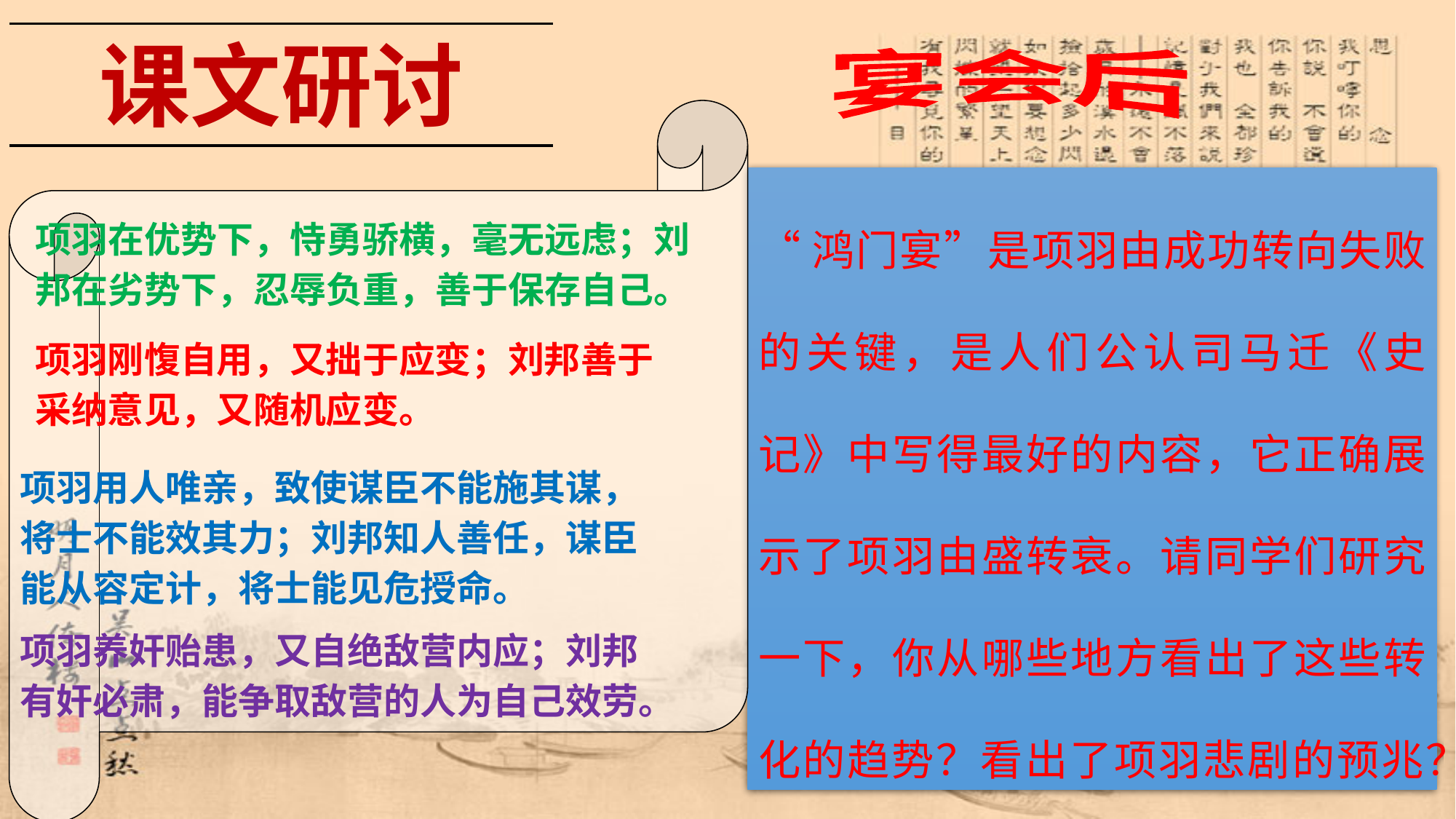

课文研讨
宴会后

“鸿门宴”是项羽由成功转向失败的关键，是人们公认司马迁《史记》中写得最好的内容，它正确展示了项羽由盛转衰。请同学们研究一下，你从哪些地方看出了这些转化的趋势？看出了项羽悲剧的预兆？
项羽在优势下，恃勇骄横，毫无远虑；刘邦在劣势下，忍辱负重，善于保存自己。
项羽刚愎自用，又拙于应变；刘邦善于采纳意见，又随机应变。
项羽用人唯亲，致使谋臣不能施其谋，将士不能效其力；刘邦知人善任，谋臣能从容定计，将士能见危授命。
项羽养奸贻患，又自绝敌营内应；刘邦有奸必肃，能争取敌营的人为自己效劳。